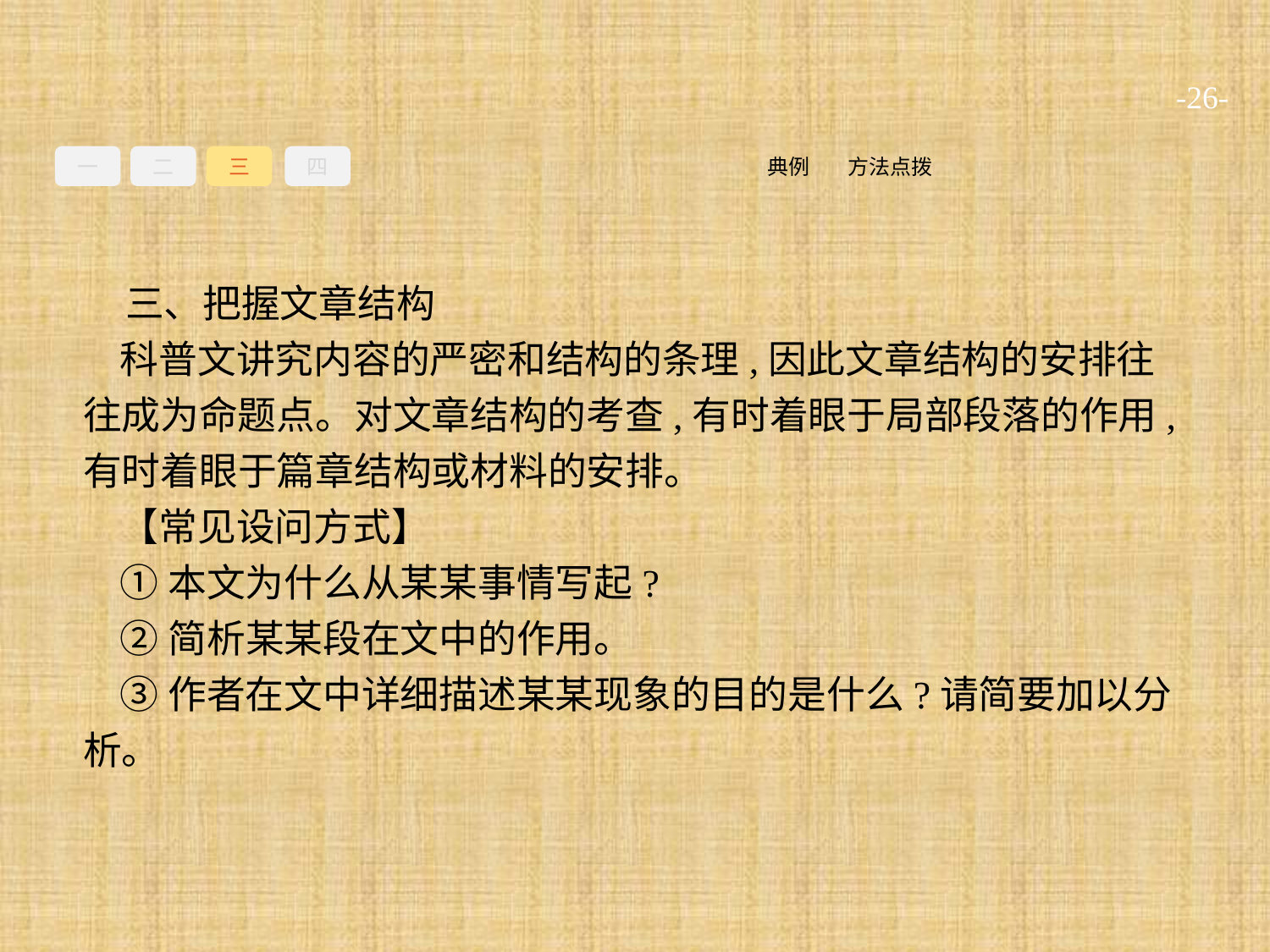

-26-
一
二
三
四
方法点拨
典例
三、把握文章结构
科普文讲究内容的严密和结构的条理,因此文章结构的安排往往成为命题点。对文章结构的考查,有时着眼于局部段落的作用,有时着眼于篇章结构或材料的安排。
【常见设问方式】
①本文为什么从某某事情写起?
②简析某某段在文中的作用。
③作者在文中详细描述某某现象的目的是什么?请简要加以分析。